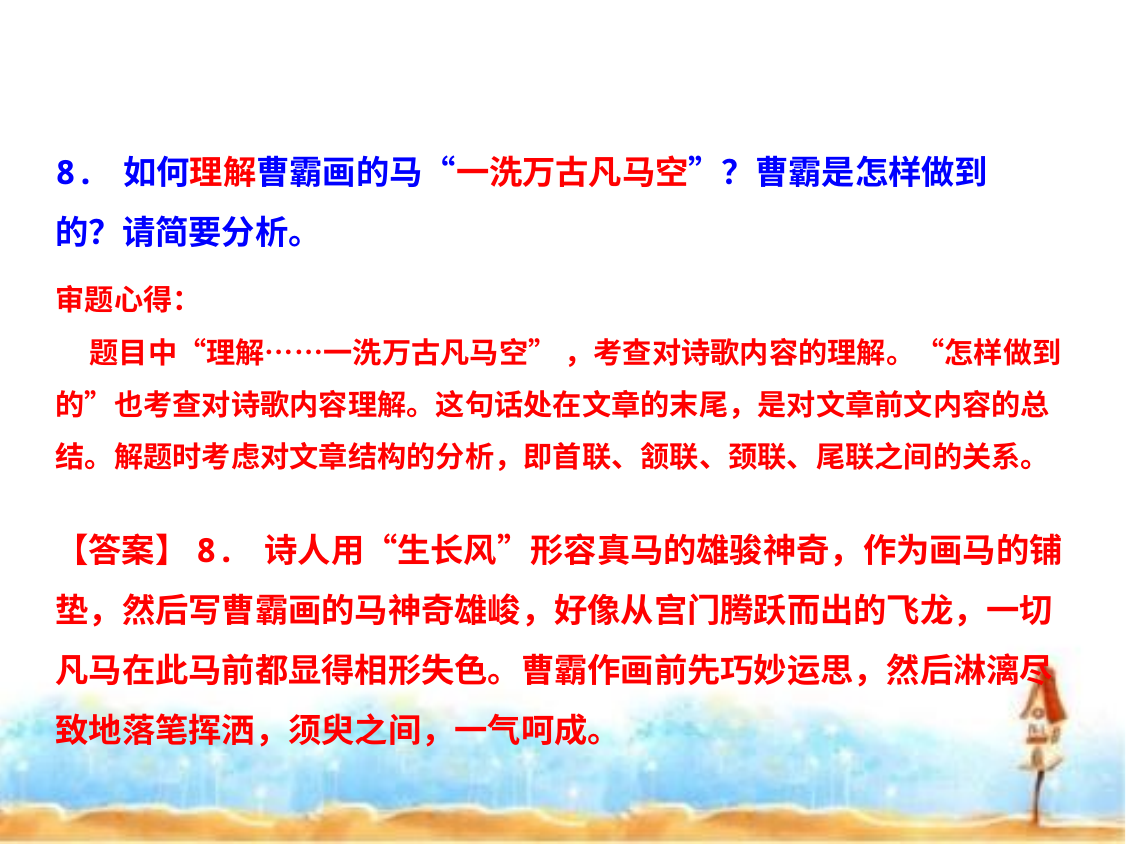

8. 如何理解曹霸画的马“一洗万古凡马空”？曹霸是怎样做到的？请简要分析。
审题心得：
    题目中“理解……一洗万古凡马空” ，考查对诗歌内容的理解。“怎样做到的”也考查对诗歌内容理解。这句话处在文章的末尾，是对文章前文内容的总结。解题时考虑对文章结构的分析，即首联、颔联、颈联、尾联之间的关系。
【答案】8. 诗人用“生长风”形容真马的雄骏神奇，作为画马的铺垫，然后写曹霸画的马神奇雄峻，好像从宫门腾跃而出的飞龙，一切凡马在此马前都显得相形失色。曹霸作画前先巧妙运思，然后淋漓尽致地落笔挥洒，须臾之间，一气呵成。